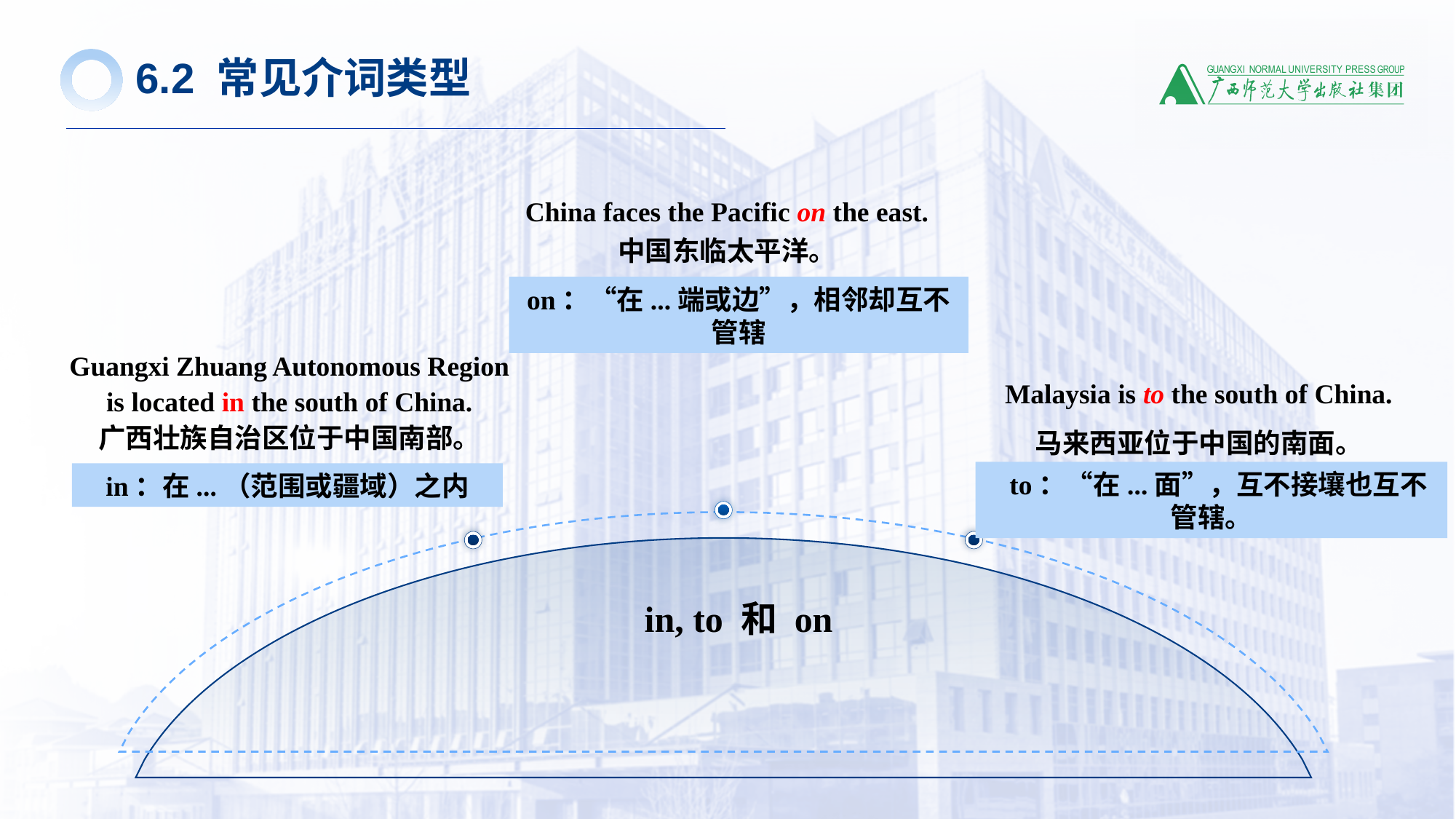

6.2 常见介词类型

China faces the Pacific on the east.
中国东临太平洋。
on：“在...端或边”，相邻却互不管辖
Guangxi Zhuang Autonomous Region is located in the south of China.
广西壮族自治区位于中国南部。
Malaysia is to the south of China.
马来西亚位于中国的南面。
  to：“在...面”，互不接壤也互不管辖。
in：在...（范围或疆域）之内

in, to 和 on